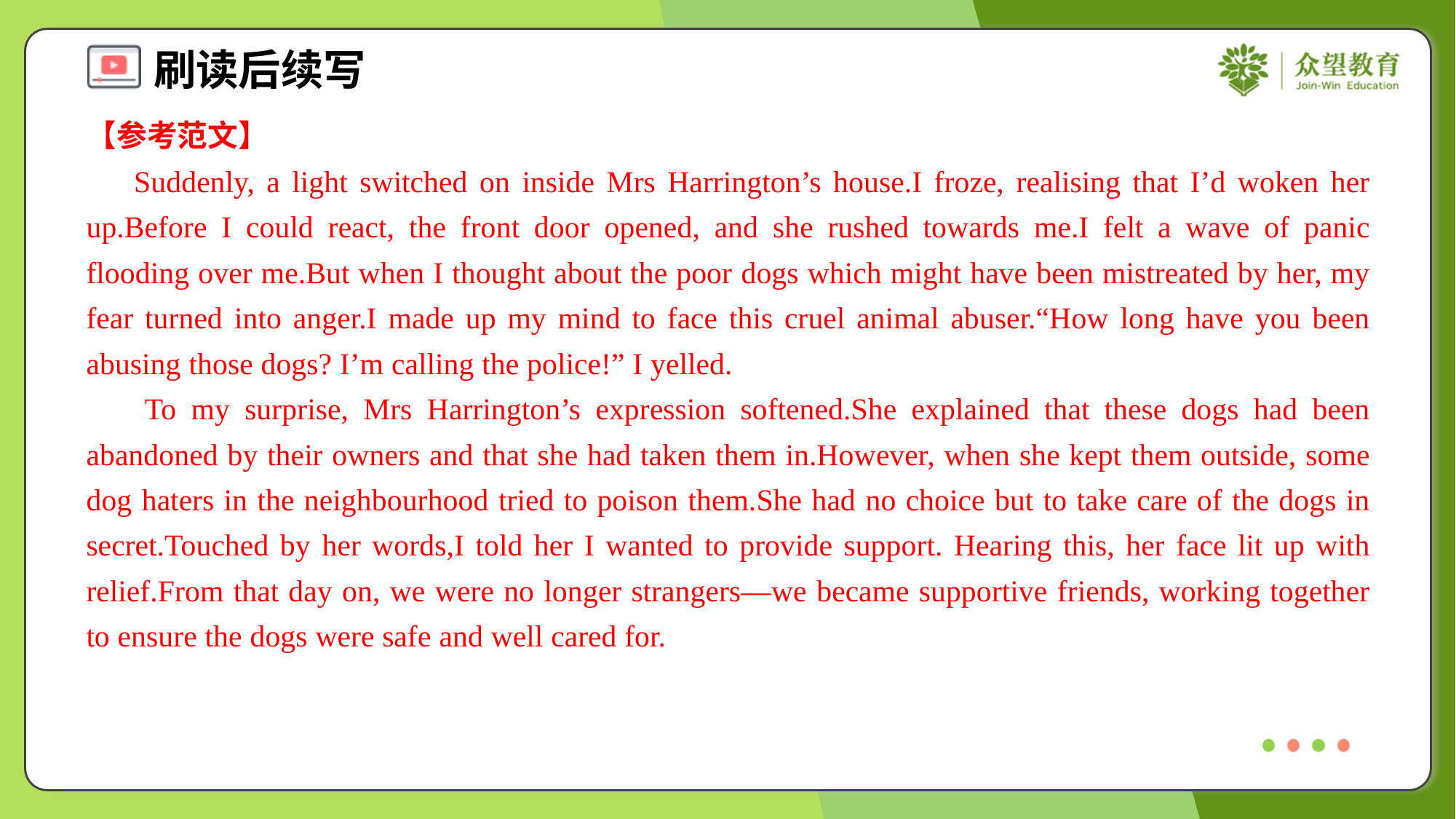

【参考范文】
    Suddenly, a light switched on inside Mrs Harrington’s house.I froze, realising that I’d woken her up.Before I could react, the front door opened, and she rushed towards me.I felt a wave of panic flooding over me.But when I thought about the poor dogs which might have been mistreated by her, my fear turned into anger.I made up my mind to face this cruel animal abuser.“How long have you been abusing those dogs? I’m calling the police!” I yelled.
    To my surprise, Mrs Harrington’s expression softened.She explained that these dogs had been abandoned by their owners and that she had taken them in.However, when she kept them outside, some dog haters in the neighbourhood tried to poison them.She had no choice but to take care of the dogs in secret.Touched by her words,I told her I wanted to provide support. Hearing this, her face lit up with relief.From that day on, we were no longer strangers—we became supportive friends, working together to ensure the dogs were safe and well cared for.